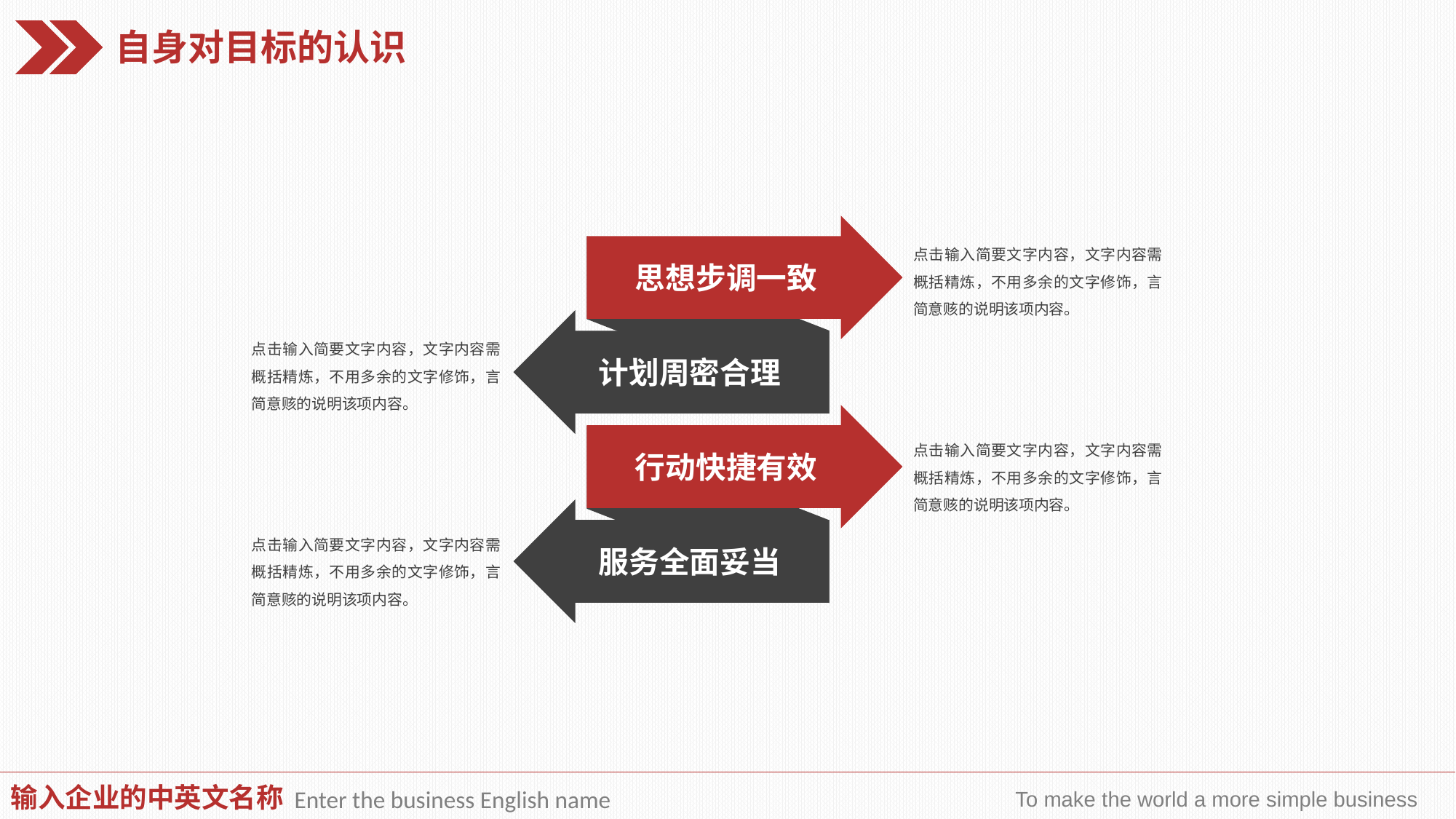

自身对目标的认识

点击输入简要文字内容，文字内容需概括精炼，不用多余的文字修饰，言简意赅的说明该项内容。
思想步调一致

点击输入简要文字内容，文字内容需概括精炼，不用多余的文字修饰，言简意赅的说明该项内容。
计划周密合理

点击输入简要文字内容，文字内容需概括精炼，不用多余的文字修饰，言简意赅的说明该项内容。
行动快捷有效

点击输入简要文字内容，文字内容需概括精炼，不用多余的文字修饰，言简意赅的说明该项内容。
服务全面妥当
输入企业的中英文名称
Enter the business English name
To make the world a more simple business